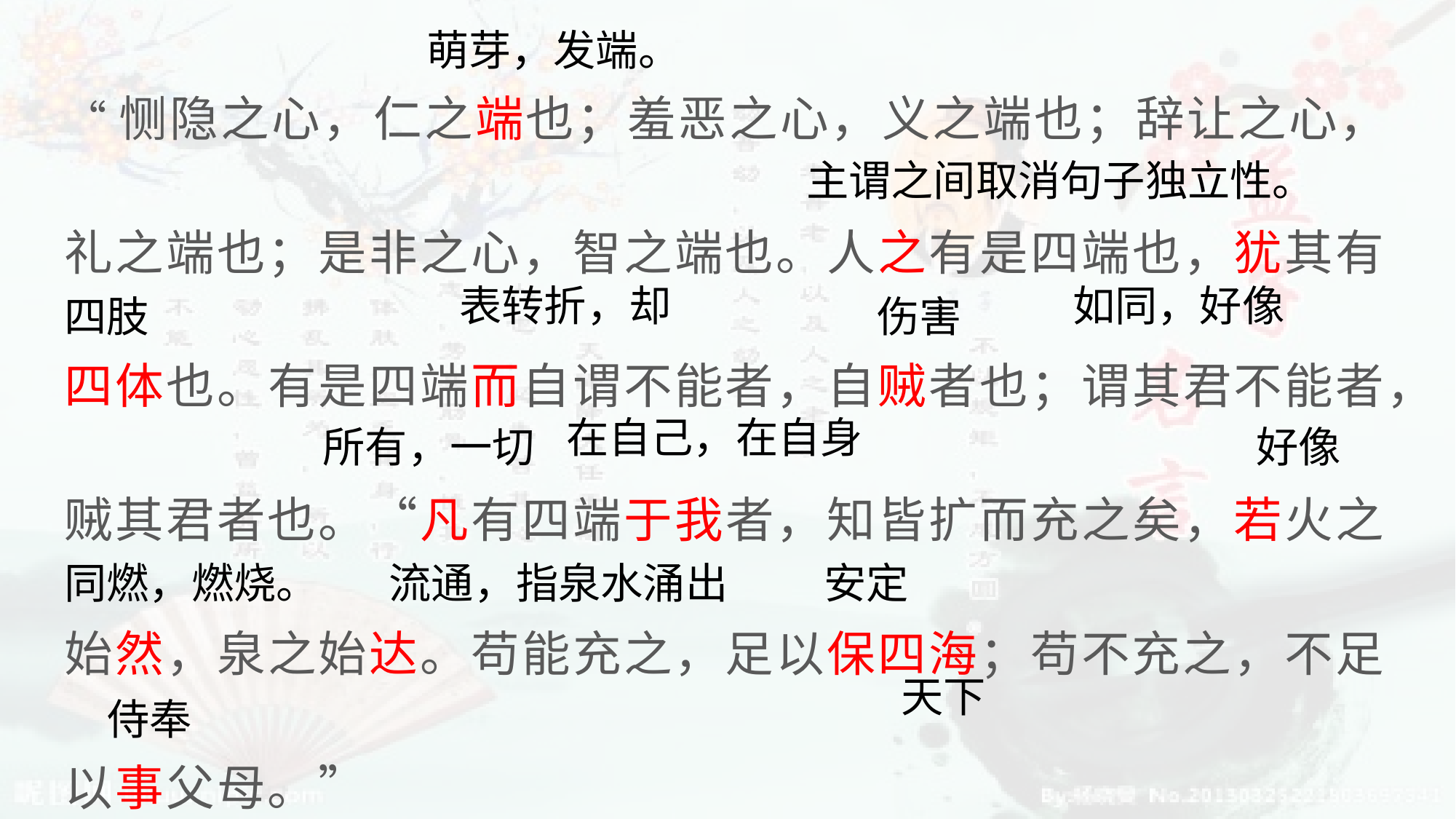

“恻隐之心，仁之端也；羞恶之心，义之端也；辞让之心，礼之端也；是非之心，智之端也。人之有是四端也，犹其有四体也。有是四端而自谓不能者，自贼者也；谓其君不能者，贼其君者也。“凡有四端于我者，知皆扩而充之矣，若火之始然，泉之始达。苟能充之，足以保四海；苟不充之，不足以事父母。”
萌芽，发端。
主谓之间取消句子独立性。
表转折，却
如同，好像
四肢
伤害
在自己，在自身
所有，一切
好像
同燃，燃烧。
流通，指泉水涌出
安定
天下
侍奉